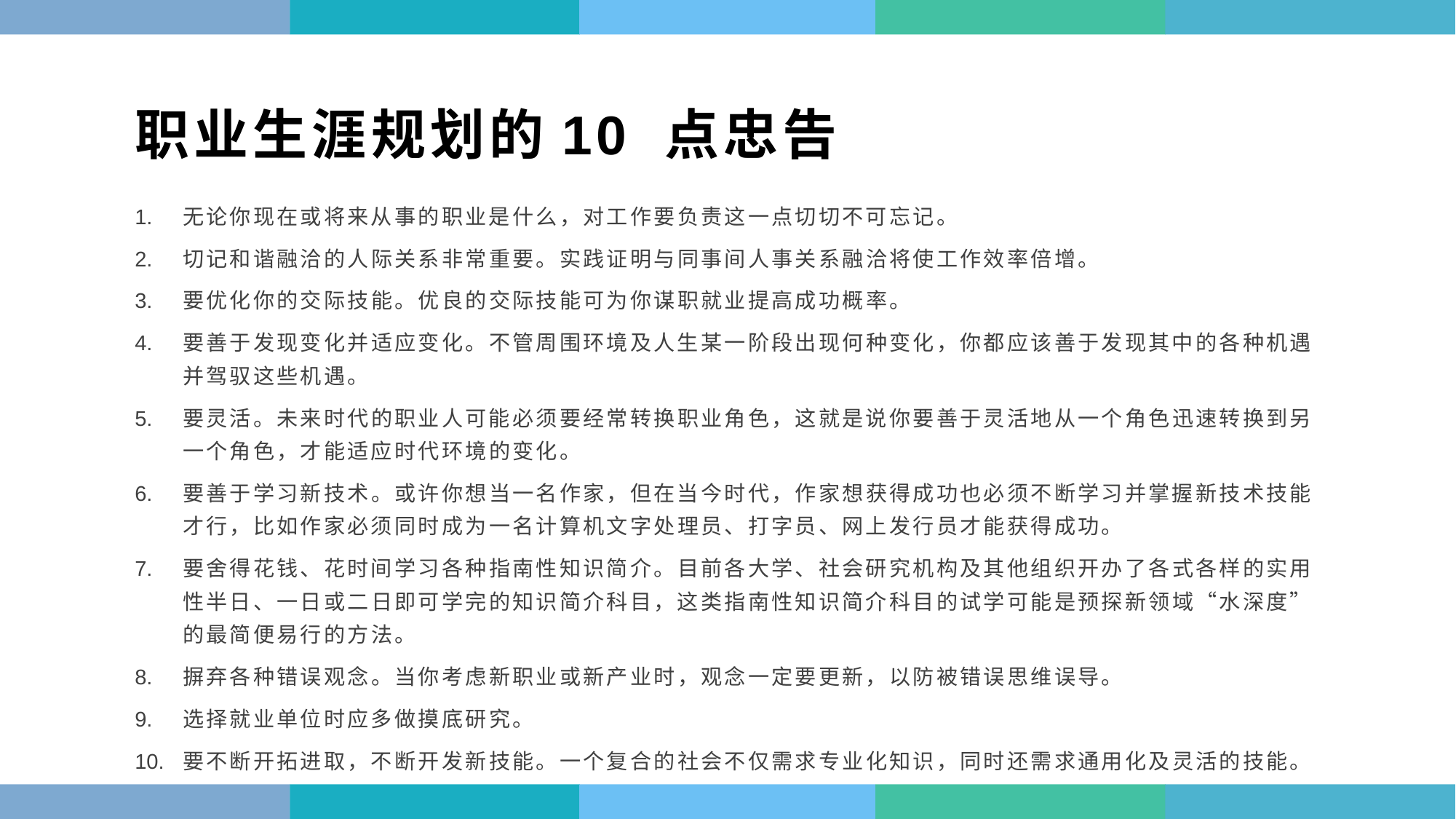

职业生涯规划的10 点忠告
无论你现在或将来从事的职业是什么，对工作要负责这一点切切不可忘记。
切记和谐融洽的人际关系非常重要。实践证明与同事间人事关系融洽将使工作效率倍增。
要优化你的交际技能。优良的交际技能可为你谋职就业提高成功概率。
要善于发现变化并适应变化。不管周围环境及人生某一阶段出现何种变化，你都应该善于发现其中的各种机遇并驾驭这些机遇。
要灵活。未来时代的职业人可能必须要经常转换职业角色，这就是说你要善于灵活地从一个角色迅速转换到另一个角色，才能适应时代环境的变化。
要善于学习新技术。或许你想当一名作家，但在当今时代，作家想获得成功也必须不断学习并掌握新技术技能才行，比如作家必须同时成为一名计算机文字处理员、打字员、网上发行员才能获得成功。
要舍得花钱、花时间学习各种指南性知识简介。目前各大学、社会研究机构及其他组织开办了各式各样的实用性半日、一日或二日即可学完的知识简介科目，这类指南性知识简介科目的试学可能是预探新领域“水深度”的最简便易行的方法。
摒弃各种错误观念。当你考虑新职业或新产业时，观念一定要更新，以防被错误思维误导。
选择就业单位时应多做摸底研究。
要不断开拓进取，不断开发新技能。一个复合的社会不仅需求专业化知识，同时还需求通用化及灵活的技能。